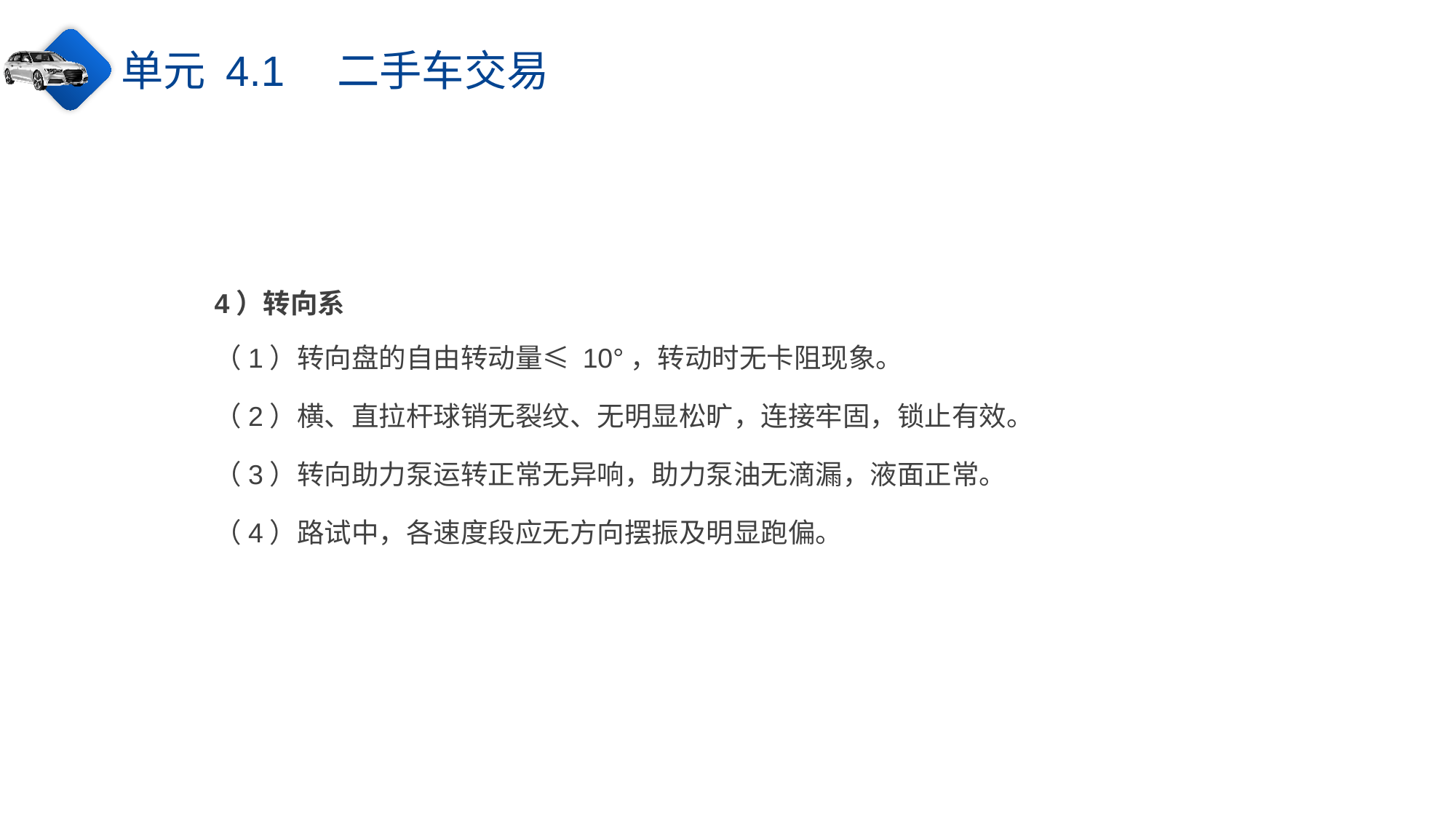

单元 4.1　二手车交易
4）转向系
（1）转向盘的自由转动量≤ 10°，转动时无卡阻现象。
（2）横、直拉杆球销无裂纹、无明显松旷，连接牢固，锁止有效。
（3）转向助力泵运转正常无异响，助力泵油无滴漏，液面正常。
（4）路试中，各速度段应无方向摆振及明显跑偏。